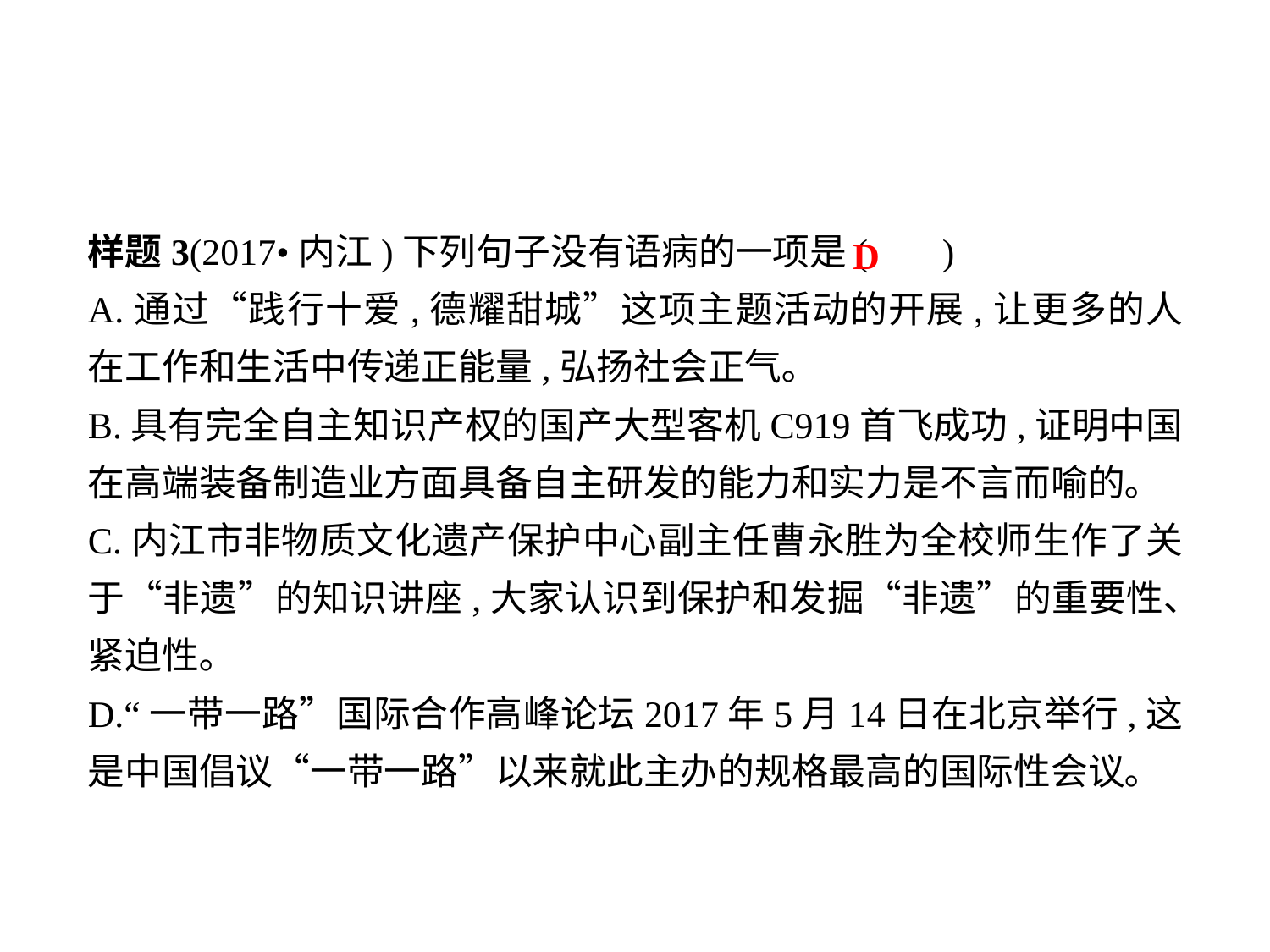

样题3(2017•内江)下列句子没有语病的一项是(        )
A.通过“践行十爱,德耀甜城”这项主题活动的开展,让更多的人在工作和生活中传递正能量,弘扬社会正气｡
B.具有完全自主知识产权的国产大型客机C919首飞成功,证明中国在高端装备制造业方面具备自主研发的能力和实力是不言而喻的｡
C.内江市非物质文化遗产保护中心副主任曹永胜为全校师生作了关于“非遗”的知识讲座,大家认识到保护和发掘“非遗”的重要性､紧迫性｡
D.“一带一路”国际合作高峰论坛2017年5月14日在北京举行,这是中国倡议“一带一路”以来就此主办的规格最高的国际性会议｡
D